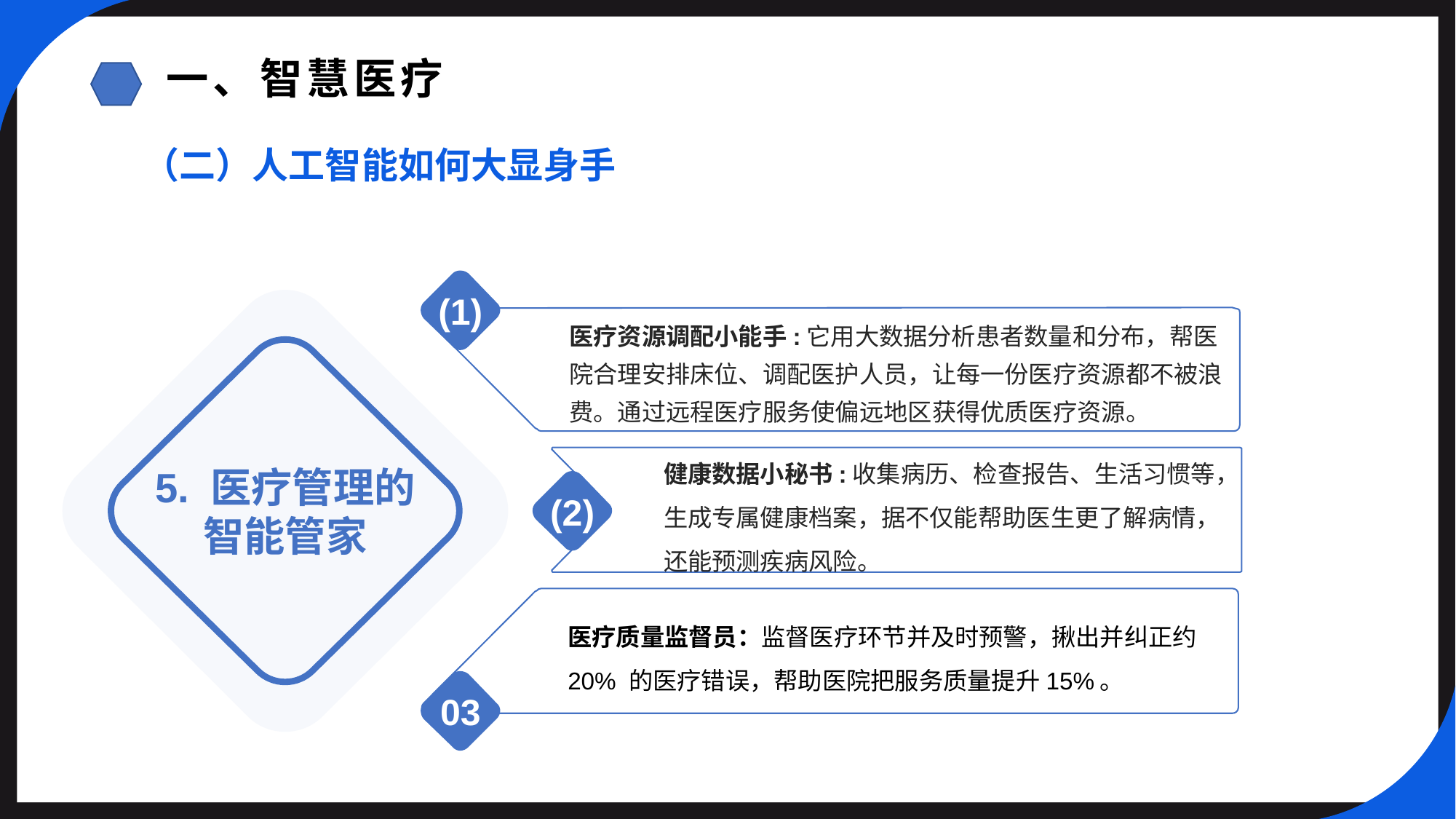

一、智慧医疗
（二）人工智能如何大显身手
(1)

医疗资源调配小能手:它用大数据分析患者数量和分布，帮医院合理安排床位、调配医护人员，让每一份医疗资源都不被浪费。通过远程医疗服务使偏远地区获得优质医疗资源。
5. 医疗管理的智能管家
健康数据小秘书:收集病历、检查报告、生活习惯等，生成专属健康档案，据不仅能帮助医生更了解病情，还能预测疾病风险。
(2)
医疗质量监督员：监督医疗环节并及时预警，揪出并纠正约20% 的医疗错误，帮助医院把服务质量提升15%。
03